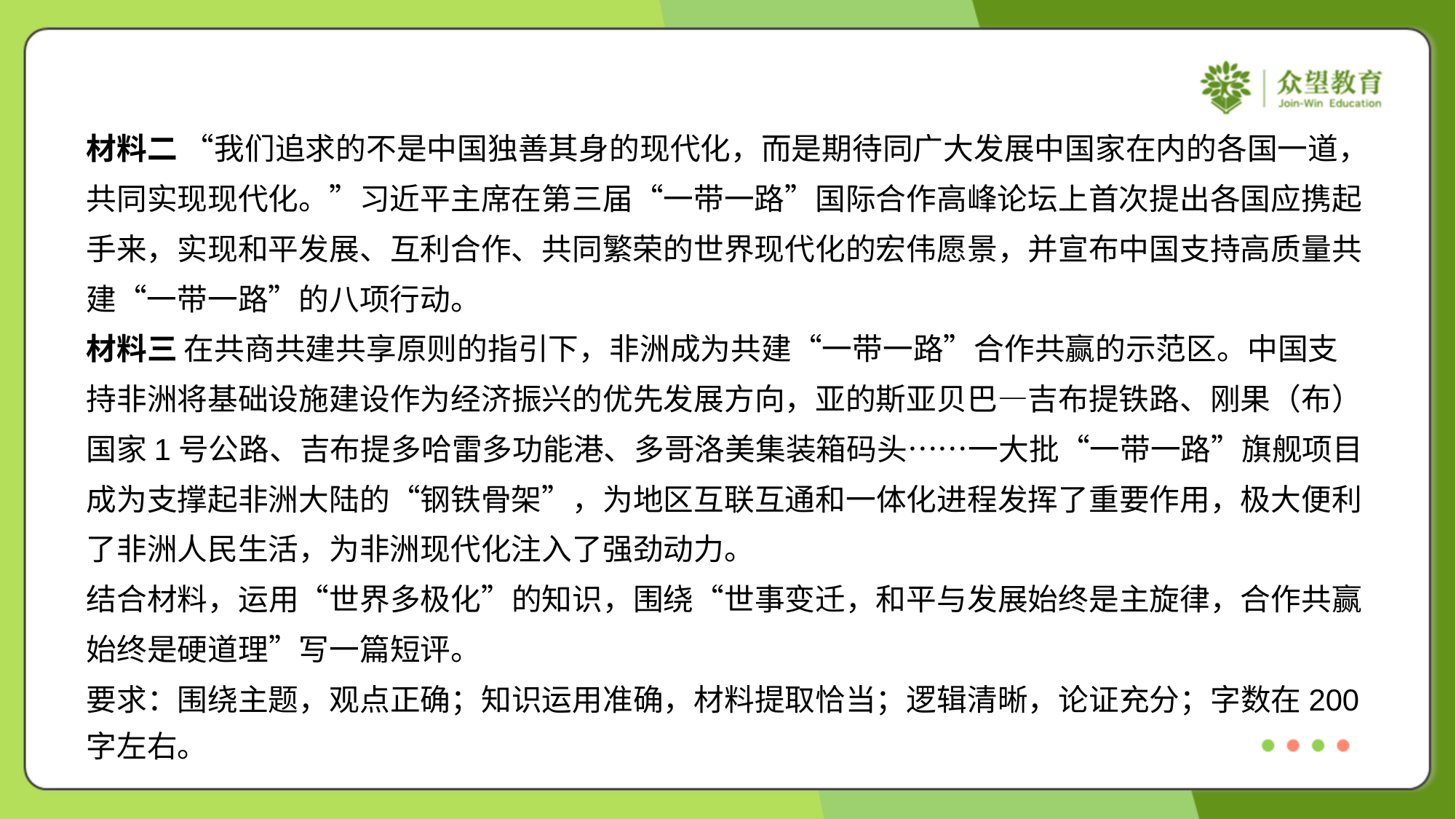

材料二 “我们追求的不是中国独善其身的现代化，而是期待同广大发展中国家在内的各国一道，
共同实现现代化。”习近平主席在第三届“一带一路”国际合作高峰论坛上首次提出各国应携起
手来，实现和平发展、互利合作、共同繁荣的世界现代化的宏伟愿景，并宣布中国支持高质量共
建“一带一路”的八项行动。
材料三 在共商共建共享原则的指引下，非洲成为共建“一带一路”合作共赢的示范区。中国支
持非洲将基础设施建设作为经济振兴的优先发展方向，亚的斯亚贝巴—吉布提铁路、刚果（布）
国家1号公路、吉布提多哈雷多功能港、多哥洛美集装箱码头……一大批“一带一路”旗舰项目
成为支撑起非洲大陆的“钢铁骨架”，为地区互联互通和一体化进程发挥了重要作用，极大便利
了非洲人民生活，为非洲现代化注入了强劲动力。
结合材料，运用“世界多极化”的知识，围绕“世事变迁，和平与发展始终是主旋律，合作共赢
始终是硬道理”写一篇短评。
要求：围绕主题，观点正确；知识运用准确，材料提取恰当；逻辑清晰，论证充分；字数在200
字左右。